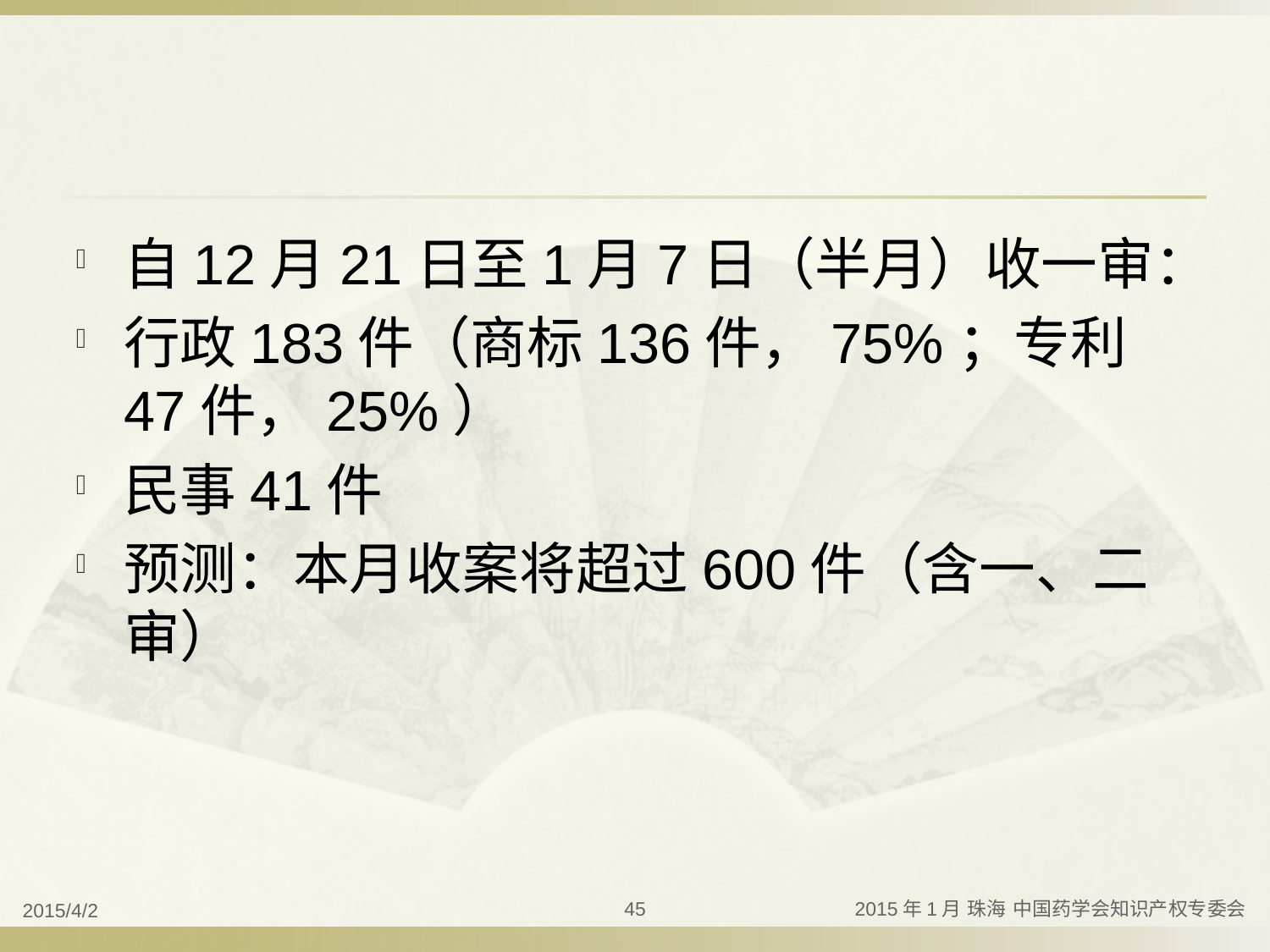

#
自12月21日至1月7日（半月）收一审：
行政183件（商标136件，75%；专利47件，25%）
民事41件
预测：本月收案将超过600件（含一、二审）
2015/4/2
45
2015年1月 珠海 中国药学会知识产权专委会